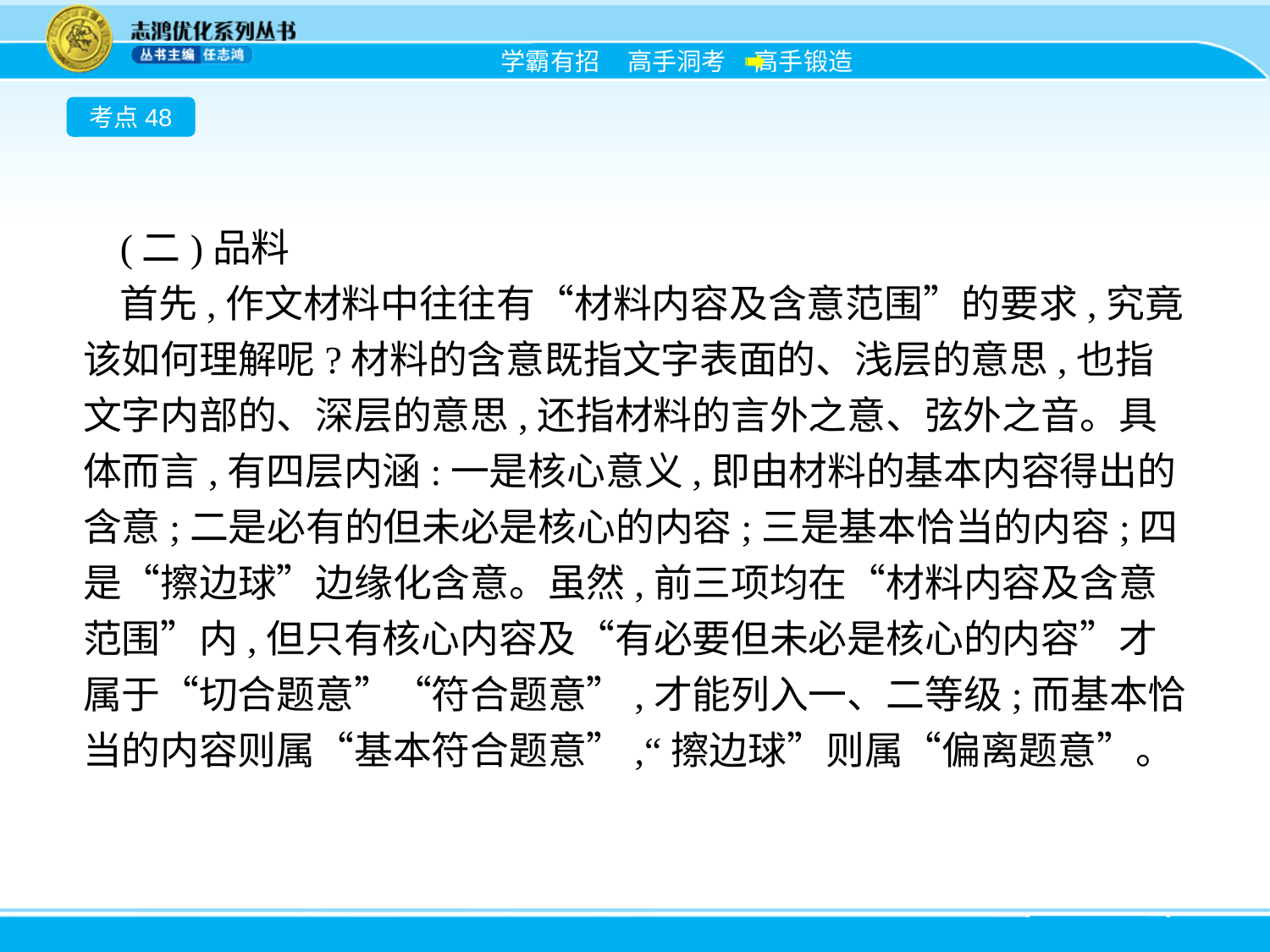

考点48
(二)品料
首先,作文材料中往往有“材料内容及含意范围”的要求,究竟该如何理解呢?材料的含意既指文字表面的、浅层的意思,也指文字内部的、深层的意思,还指材料的言外之意、弦外之音。具体而言,有四层内涵:一是核心意义,即由材料的基本内容得出的含意;二是必有的但未必是核心的内容;三是基本恰当的内容;四是“擦边球”边缘化含意。虽然,前三项均在“材料内容及含意范围”内,但只有核心内容及“有必要但未必是核心的内容”才属于“切合题意”“符合题意”,才能列入一、二等级;而基本恰当的内容则属“基本符合题意”,“擦边球”则属“偏离题意”。